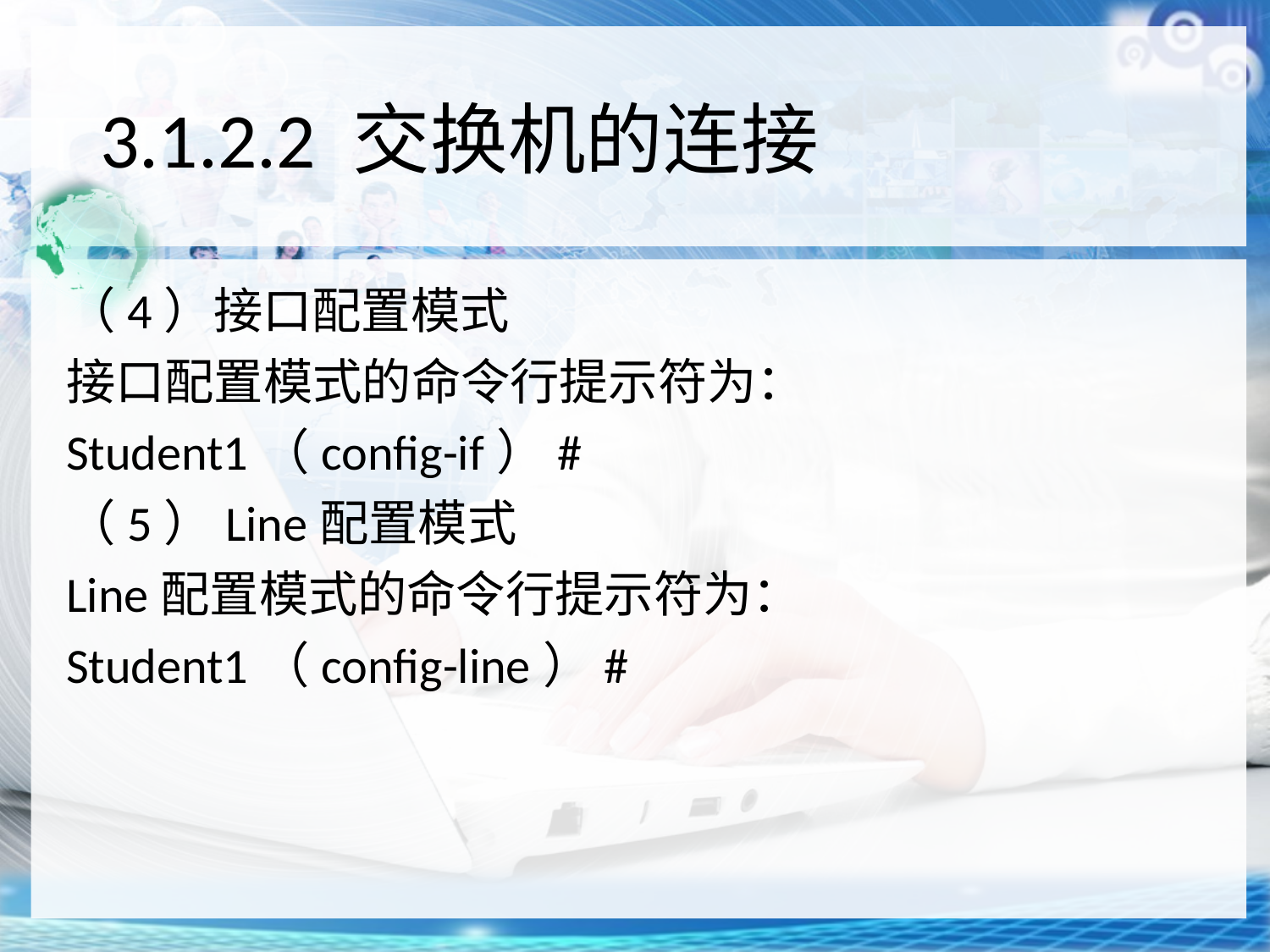

# 3.1.2.2 交换机的连接
（4）接口配置模式
接口配置模式的命令行提示符为：
Student1（config-if）#
（5）Line配置模式
Line配置模式的命令行提示符为：
Student1（config-line）#